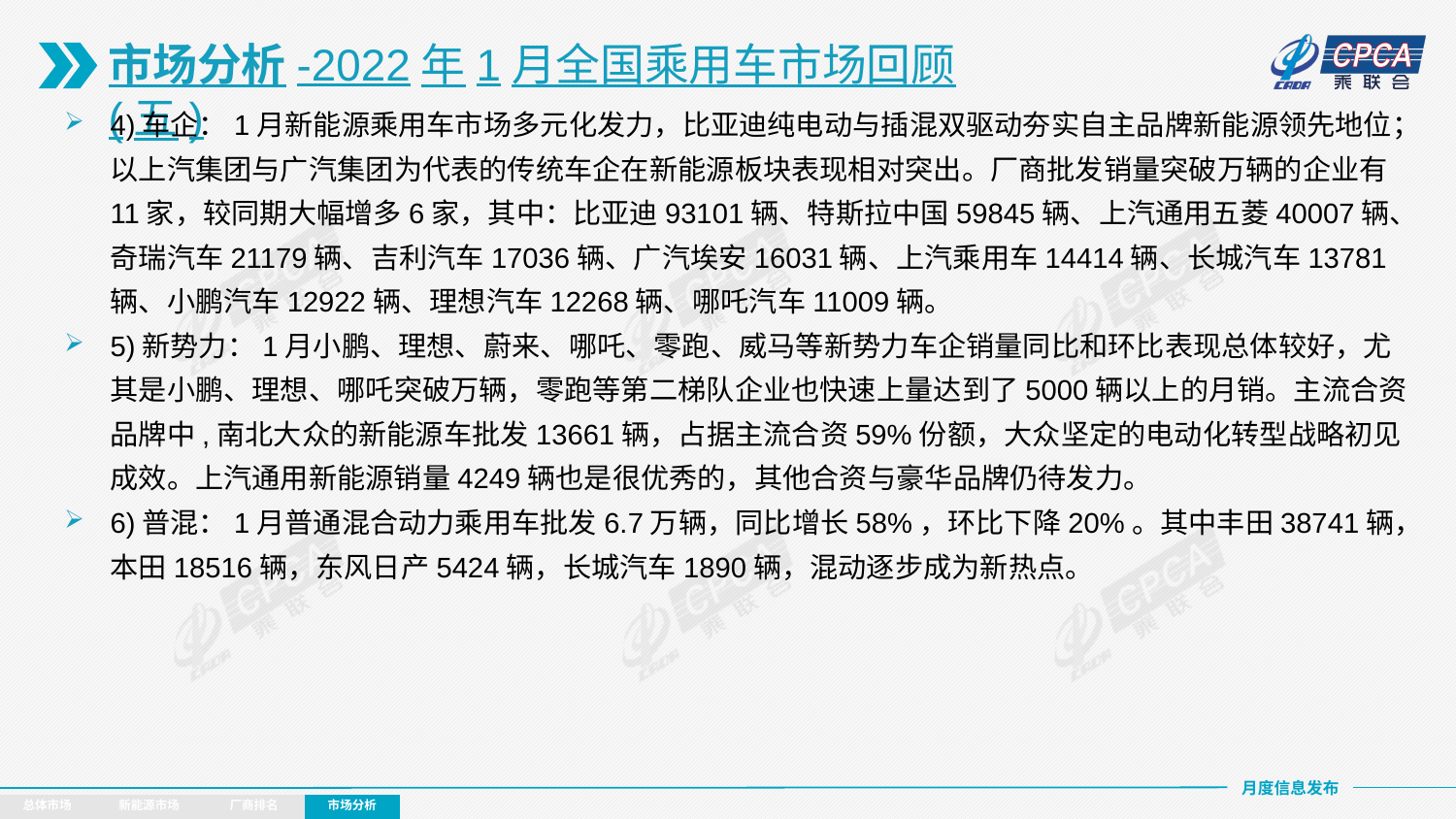

市场分析-2022年1月全国乘用车市场回顾(五)
4)车企：1月新能源乘用车市场多元化发力，比亚迪纯电动与插混双驱动夯实自主品牌新能源领先地位；以上汽集团与广汽集团为代表的传统车企在新能源板块表现相对突出。厂商批发销量突破万辆的企业有11家，较同期大幅增多6家，其中：比亚迪93101辆、特斯拉中国59845辆、上汽通用五菱40007辆、奇瑞汽车21179辆、吉利汽车17036辆、广汽埃安16031辆、上汽乘用车14414辆、长城汽车13781辆、小鹏汽车12922辆、理想汽车12268辆、哪吒汽车11009辆。
5)新势力：1月小鹏、理想、蔚来、哪吒、零跑、威马等新势力车企销量同比和环比表现总体较好，尤其是小鹏、理想、哪吒突破万辆，零跑等第二梯队企业也快速上量达到了5000辆以上的月销。主流合资品牌中,南北大众的新能源车批发13661辆，占据主流合资59%份额，大众坚定的电动化转型战略初见成效。上汽通用新能源销量4249辆也是很优秀的，其他合资与豪华品牌仍待发力。
6)普混：1月普通混合动力乘用车批发6.7万辆，同比增长58%，环比下降20%。其中丰田38741辆，本田18516辆，东风日产5424辆，长城汽车1890辆，混动逐步成为新热点。
14